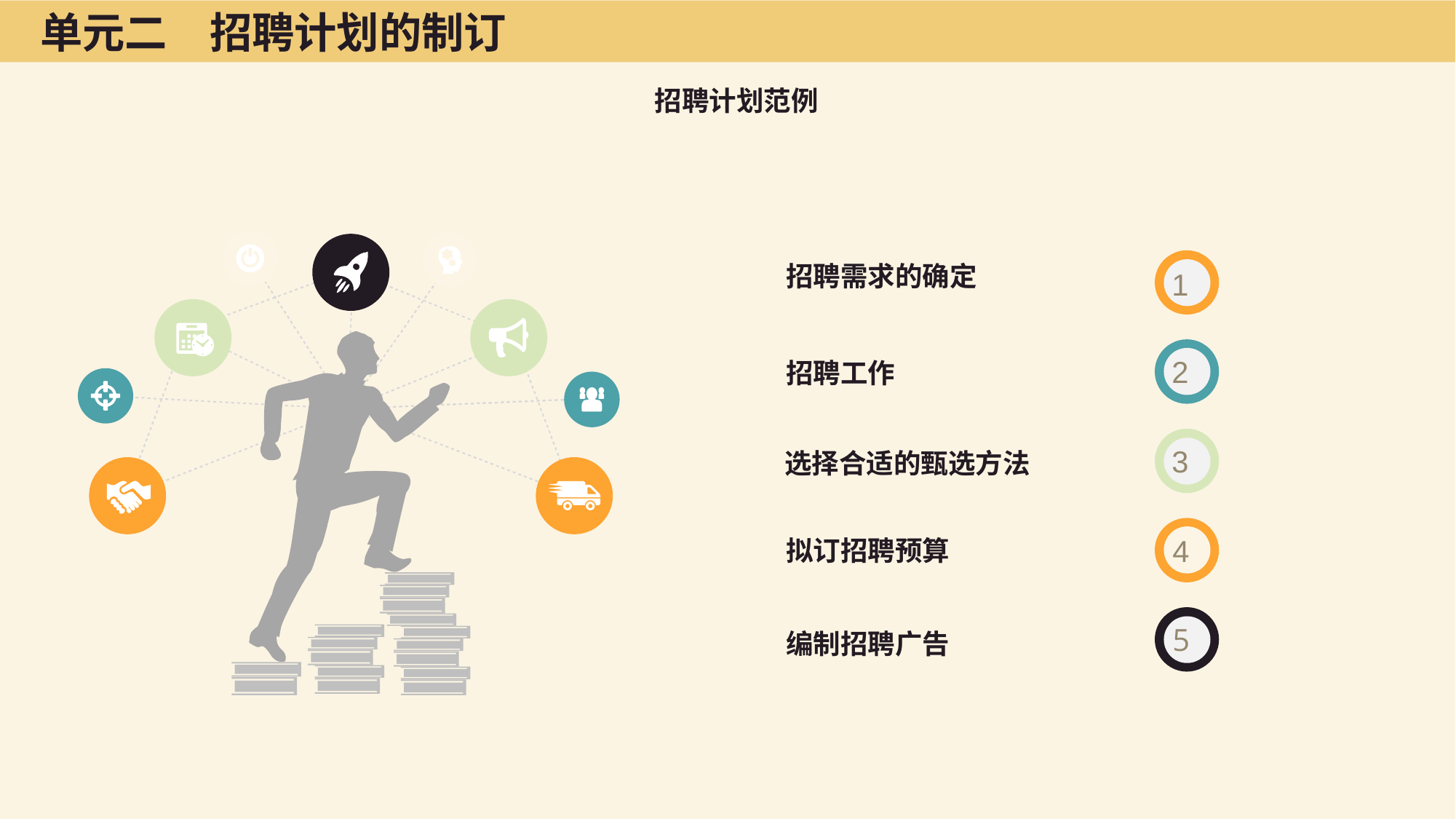

单元二　招聘计划的制订
招聘计划范例

招聘需求的确定

1

2

招聘工作

3

选择合适的甄选方法

4

拟订招聘预算

5

编制招聘广告